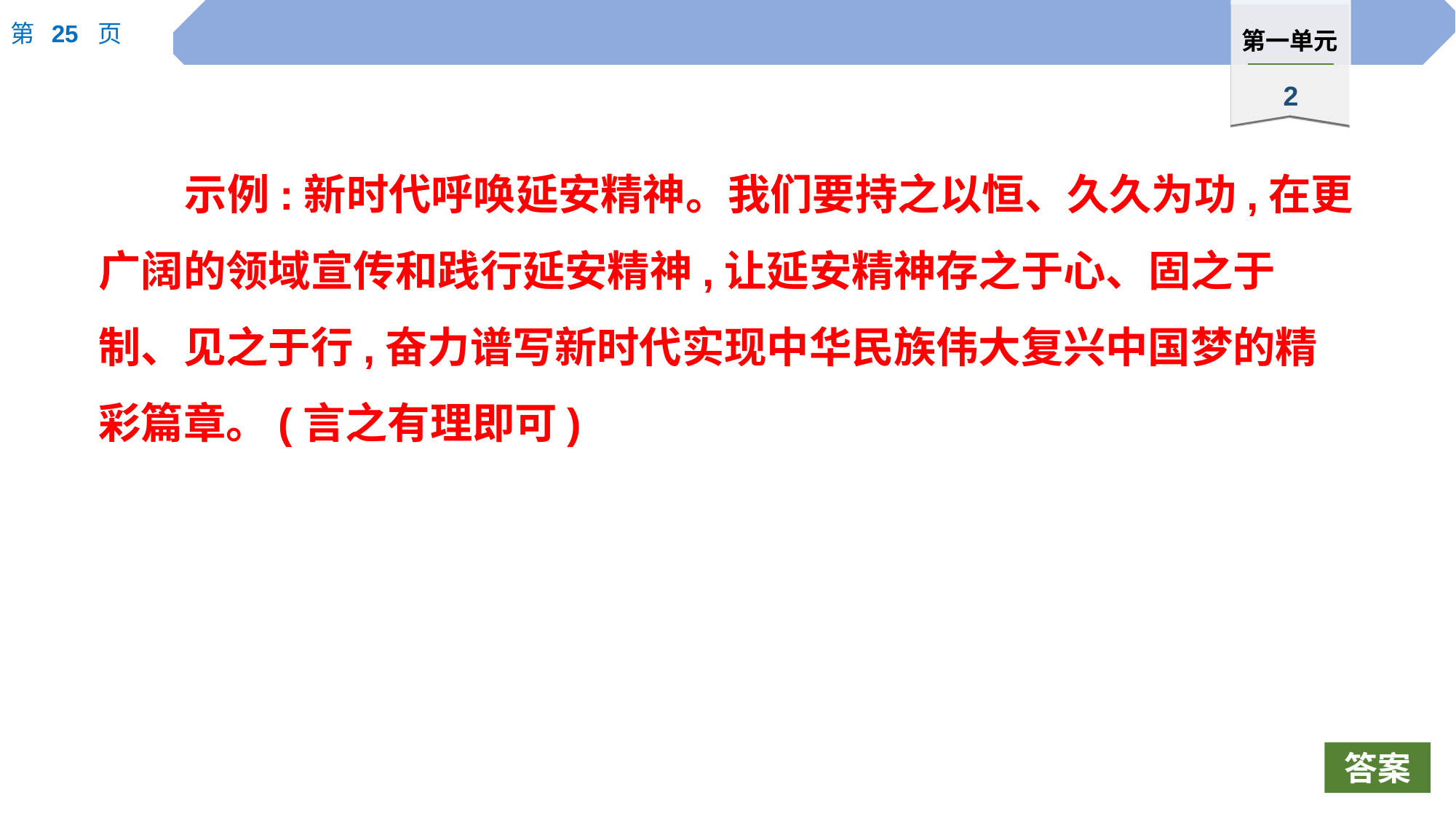

示例:新时代呼唤延安精神。我们要持之以恒、久久为功,在更广阔的领域宣传和践行延安精神,让延安精神存之于心、固之于制、见之于行,奋力谱写新时代实现中华民族伟大复兴中国梦的精彩篇章。(言之有理即可)
答案